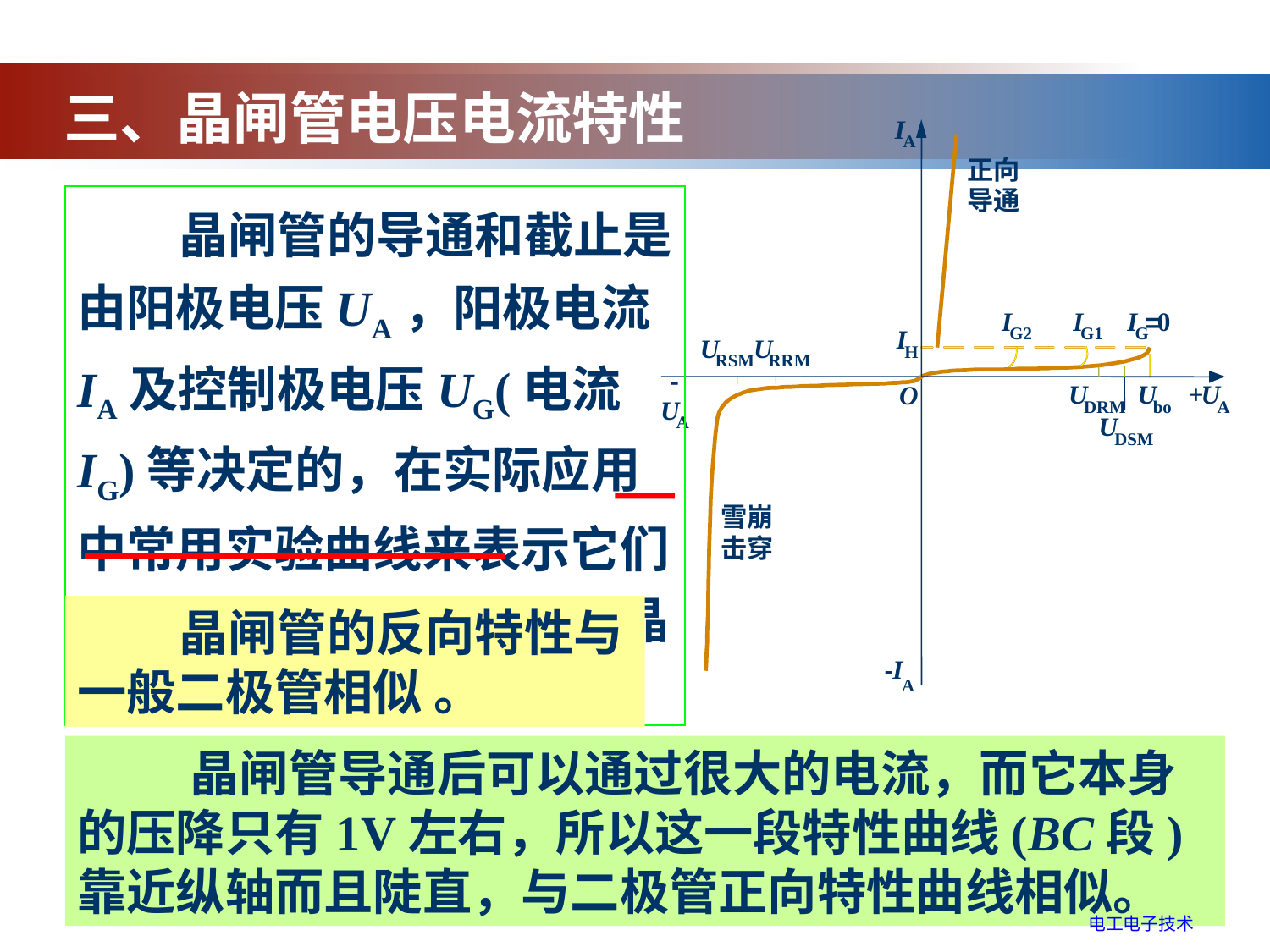

三、晶闸管电压电流特性
I

A

正向
导通
I
I
I
0
=
G2
G1
G
I
U
U
H

RSM
RRM

-

U
U
+
U
O

U
DRM
bo
A
A
U

DSM
雪崩
击穿
I
-
A
        晶闸管的导通和截止是由阳极电压UA，阳极电流IA及控制极电压UG(电流IG)等决定的，在实际应用中常用实验曲线来表示它们之间的关系，这曲线称为晶闸管的电压电流特性曲线。

        晶闸管的反向特性与一般二极管相似 。
         晶闸管导通后可以通过很大的电流，而它本身的压降只有1V左右，所以这一段特性曲线(BC段)靠近纵轴而且陡直，与二极管正向特性曲线相似。
电工电子技术